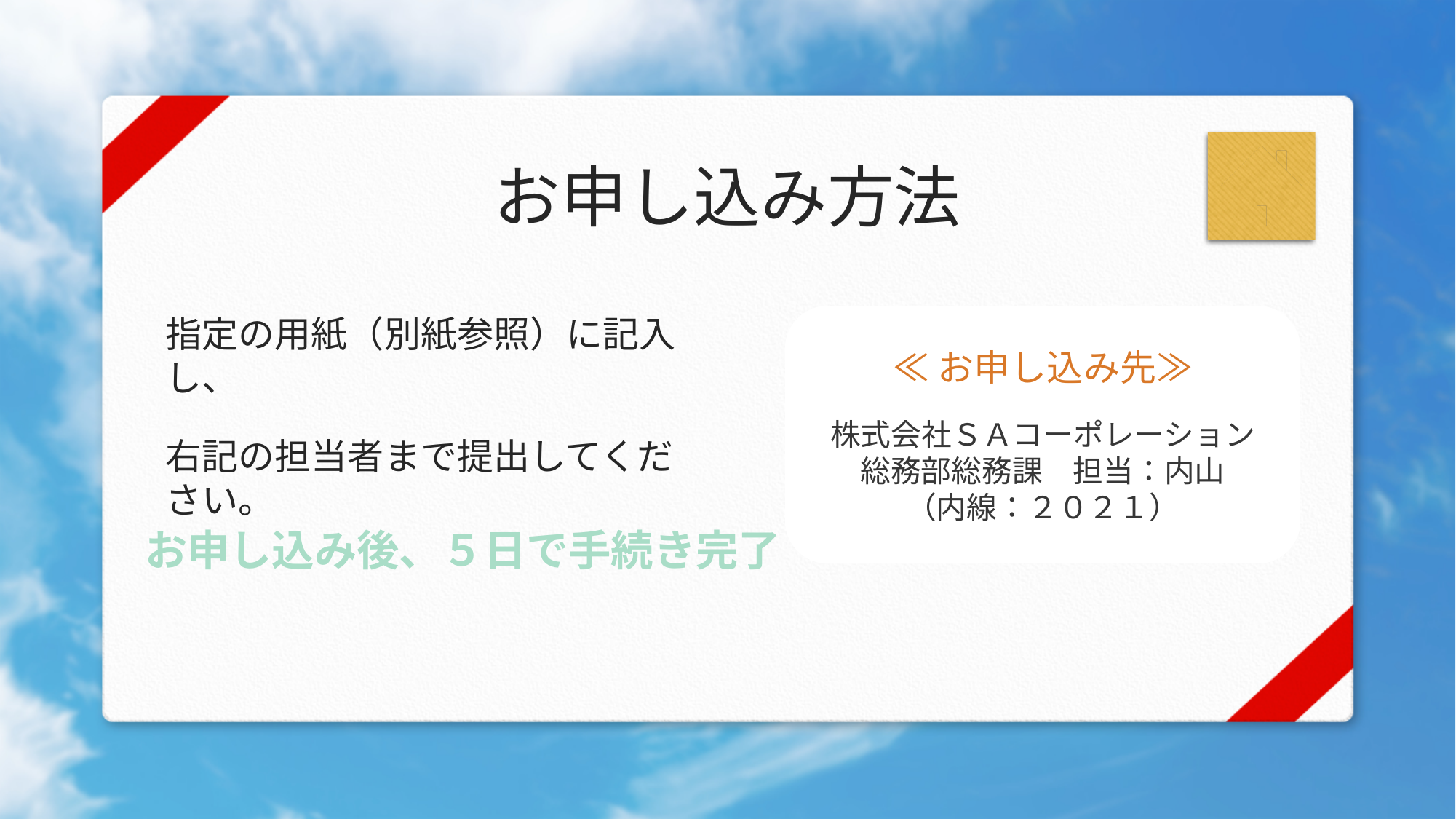

# お申し込み方法

指定の用紙（別紙参照）に記入し、
右記の担当者まで提出してください。
≪お申し込み先≫
株式会社ＳＡコーポレーション
総務部総務課　担当：内山
（内線：２０２１）
お申し込み後、５日で手続き完了